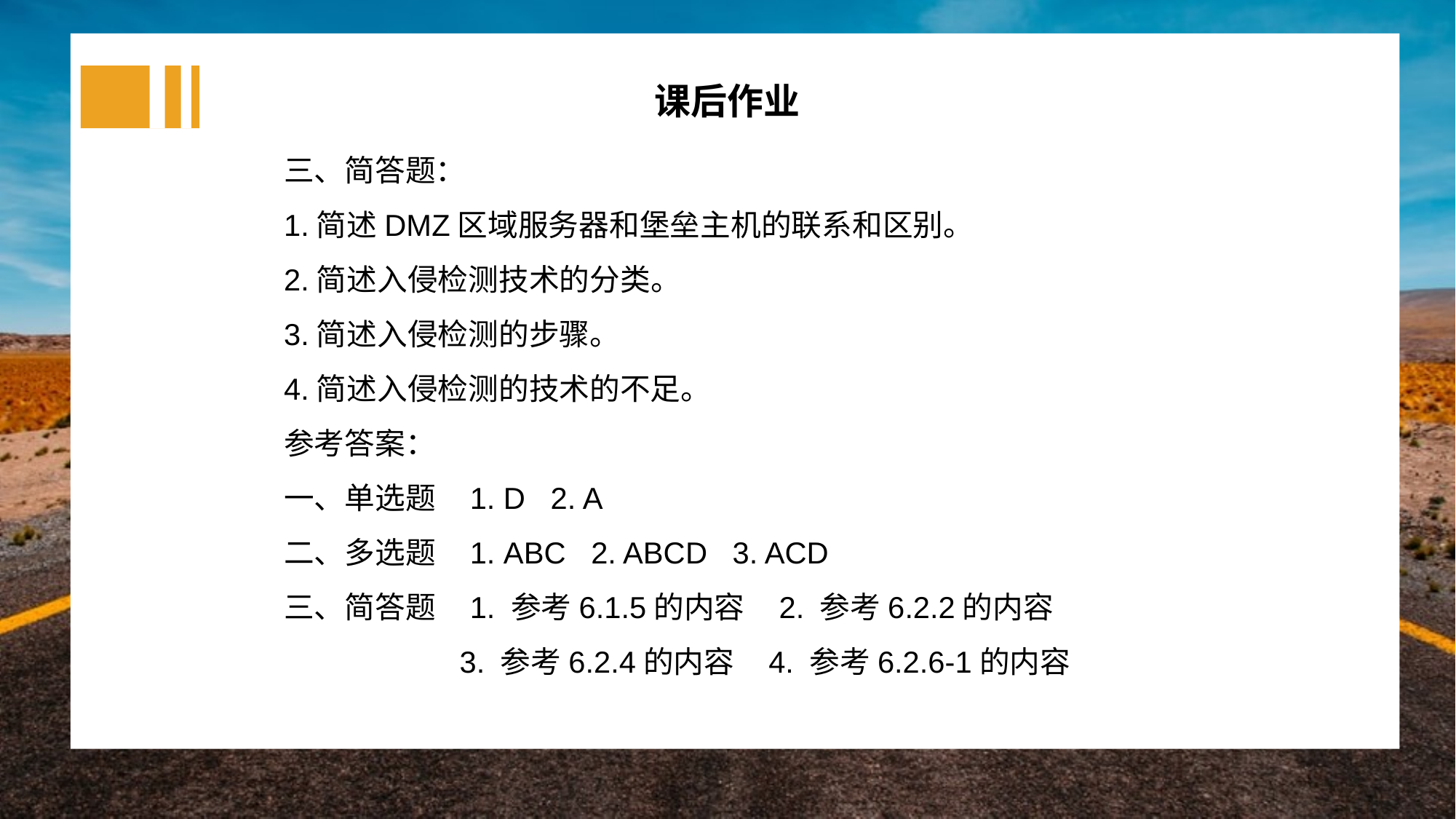

课后作业
三、简答题：
1.简述DMZ区域服务器和堡垒主机的联系和区别。
2.简述入侵检测技术的分类。
3.简述入侵检测的步骤。
4.简述入侵检测的技术的不足。
参考答案：
一、单选题    1. D   2. A
二、多选题    1. ABC   2. ABCD   3. ACD
三、简答题    1. 参考6.1.5的内容    2. 参考6.2.2的内容
                     3. 参考6.2.4的内容    4. 参考6.2.6-1的内容